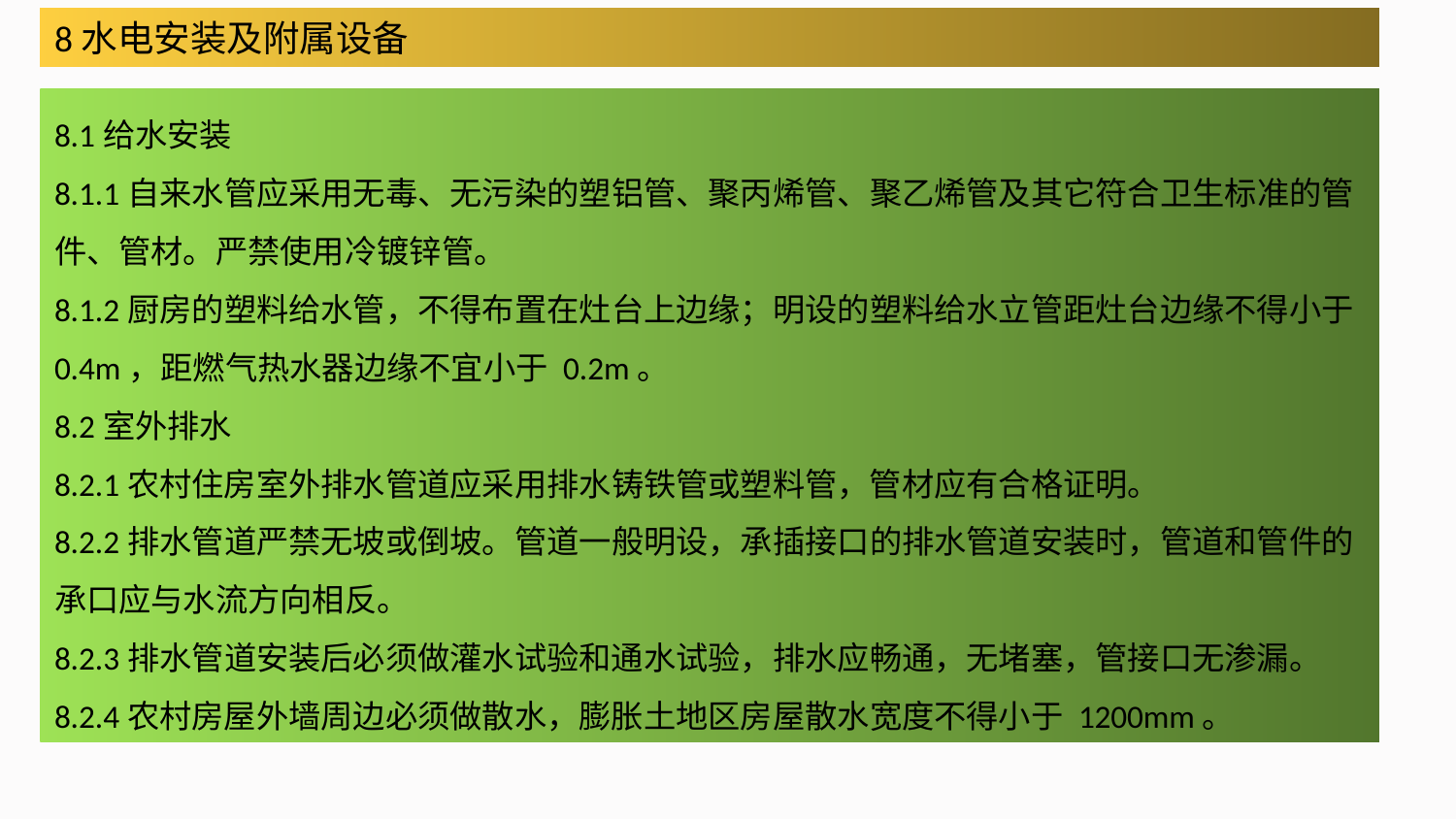

8水电安装及附属设备
8.1给水安装
8.1.1自来水管应采用无毒、无污染的塑铝管、聚丙烯管、聚乙烯管及其它符合卫生标准的管件、管材。严禁使用冷镀锌管。
8.1.2厨房的塑料给水管，不得布置在灶台上边缘；明设的塑料给水立管距灶台边缘不得小于 0.4m，距燃气热水器边缘不宜小于 0.2m。
8.2室外排水
8.2.1农村住房室外排水管道应采用排水铸铁管或塑料管，管材应有合格证明。
8.2.2排水管道严禁无坡或倒坡。管道一般明设，承插接口的排水管道安装时，管道和管件的承口应与水流方向相反。
8.2.3排水管道安装后必须做灌水试验和通水试验，排水应畅通，无堵塞，管接口无渗漏。
8.2.4农村房屋外墙周边必须做散水，膨胀土地区房屋散水宽度不得小于 1200mm。